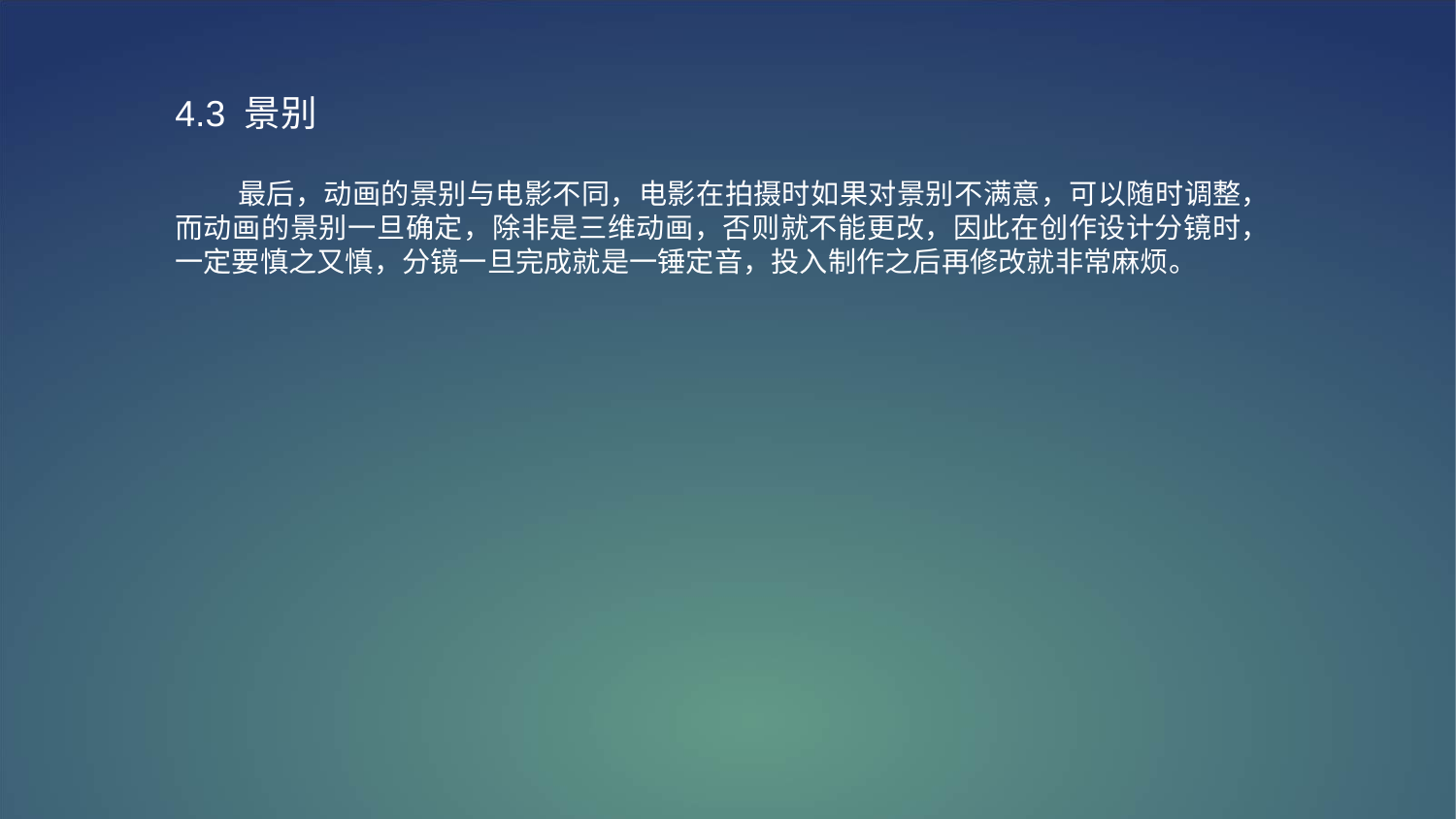

4.3 景别
  最后，动画的景别与电影不同，电影在拍摄时如果对景别不满意，可以随时调整，而动画的景别一旦确定，除非是三维动画，否则就不能更改，因此在创作设计分镜时，一定要慎之又慎，分镜一旦完成就是一锤定音，投入制作之后再修改就非常麻烦。